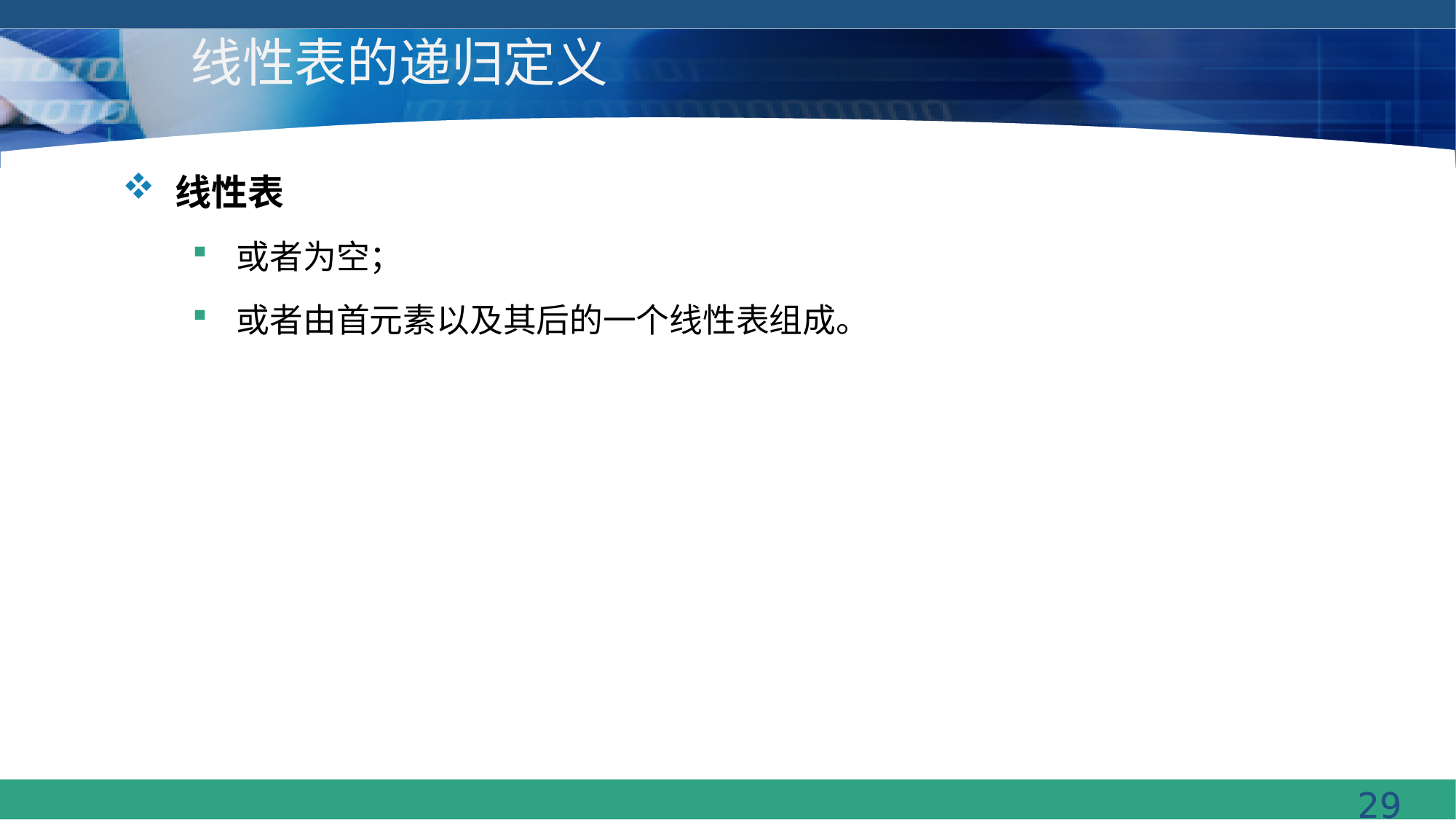

# 线性表的递归定义
线性表
或者为空；
或者由首元素以及其后的一个线性表组成。